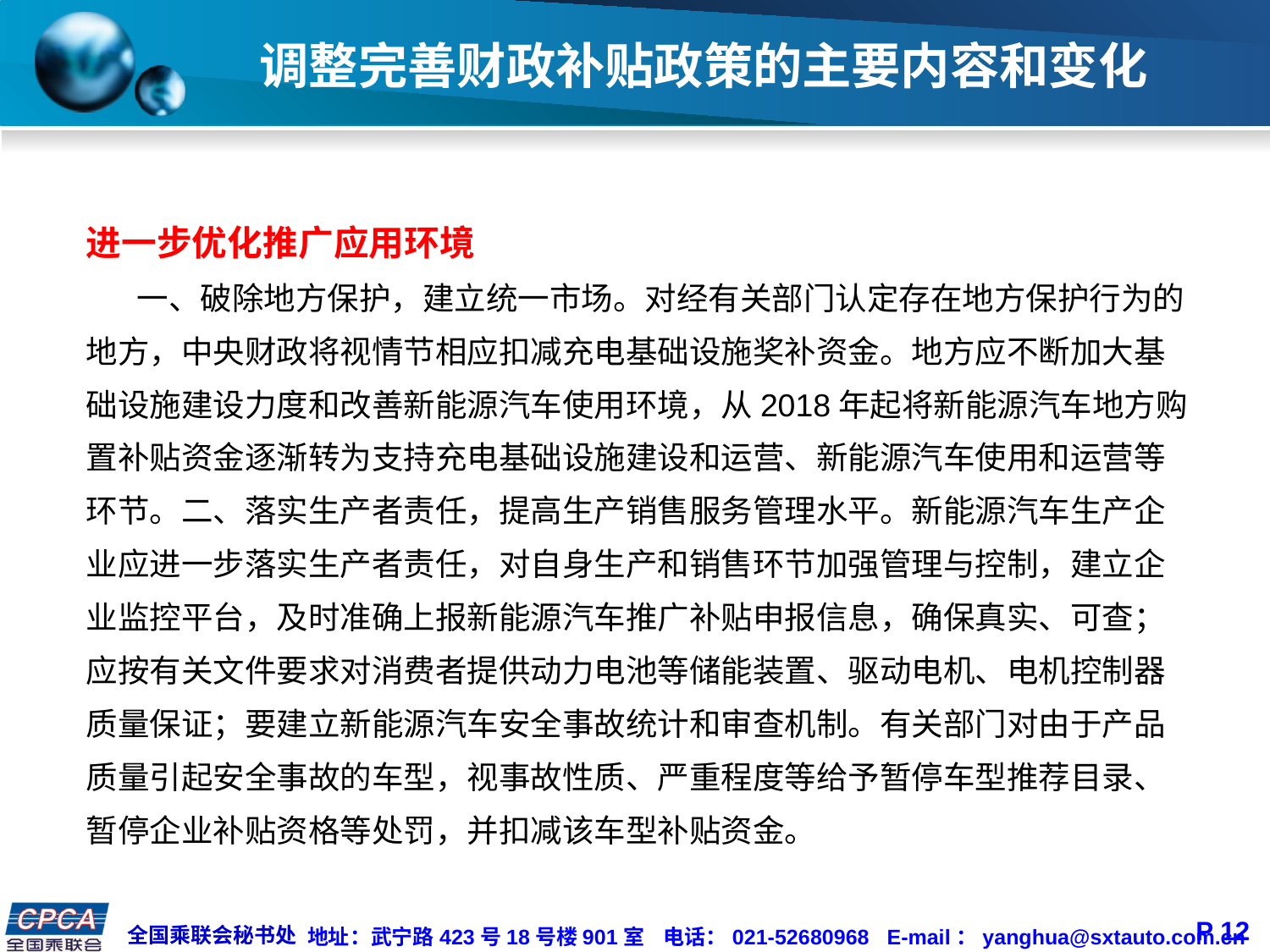

# 调整完善财政补贴政策的主要内容和变化
进一步优化推广应用环境
      一、破除地方保护，建立统一市场。对经有关部门认定存在地方保护行为的地方，中央财政将视情节相应扣减充电基础设施奖补资金。地方应不断加大基础设施建设力度和改善新能源汽车使用环境，从2018年起将新能源汽车地方购置补贴资金逐渐转为支持充电基础设施建设和运营、新能源汽车使用和运营等环节。二、落实生产者责任，提高生产销售服务管理水平。新能源汽车生产企业应进一步落实生产者责任，对自身生产和销售环节加强管理与控制，建立企业监控平台，及时准确上报新能源汽车推广补贴申报信息，确保真实、可查；应按有关文件要求对消费者提供动力电池等储能装置、驱动电机、电机控制器质量保证；要建立新能源汽车安全事故统计和审查机制。有关部门对由于产品质量引起安全事故的车型，视事故性质、严重程度等给予暂停车型推荐目录、暂停企业补贴资格等处罚，并扣减该车型补贴资金。